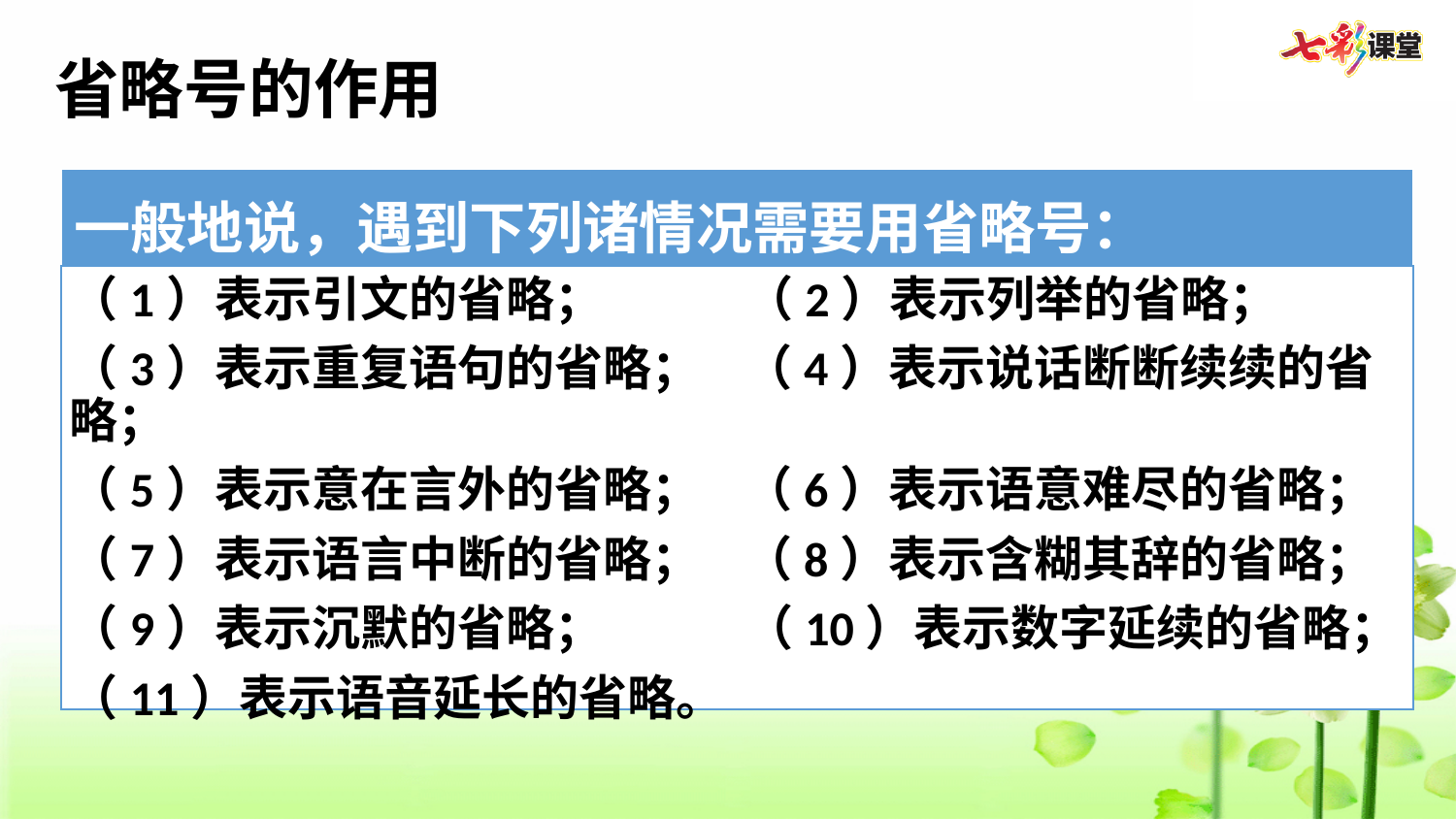

省略号的作用
一般地说，遇到下列诸情况需要用省略号：
（1）表示引文的省略；             （2）表示列举的省略；
（3）表示重复语句的省略；    （4）表示说话断断续续的省略；
（5）表示意在言外的省略；    （6）表示语意难尽的省略；
（7）表示语言中断的省略；    （8）表示含糊其辞的省略；
（9）表示沉默的省略；             （10）表示数字延续的省略；
（11）表示语音延长的省略。